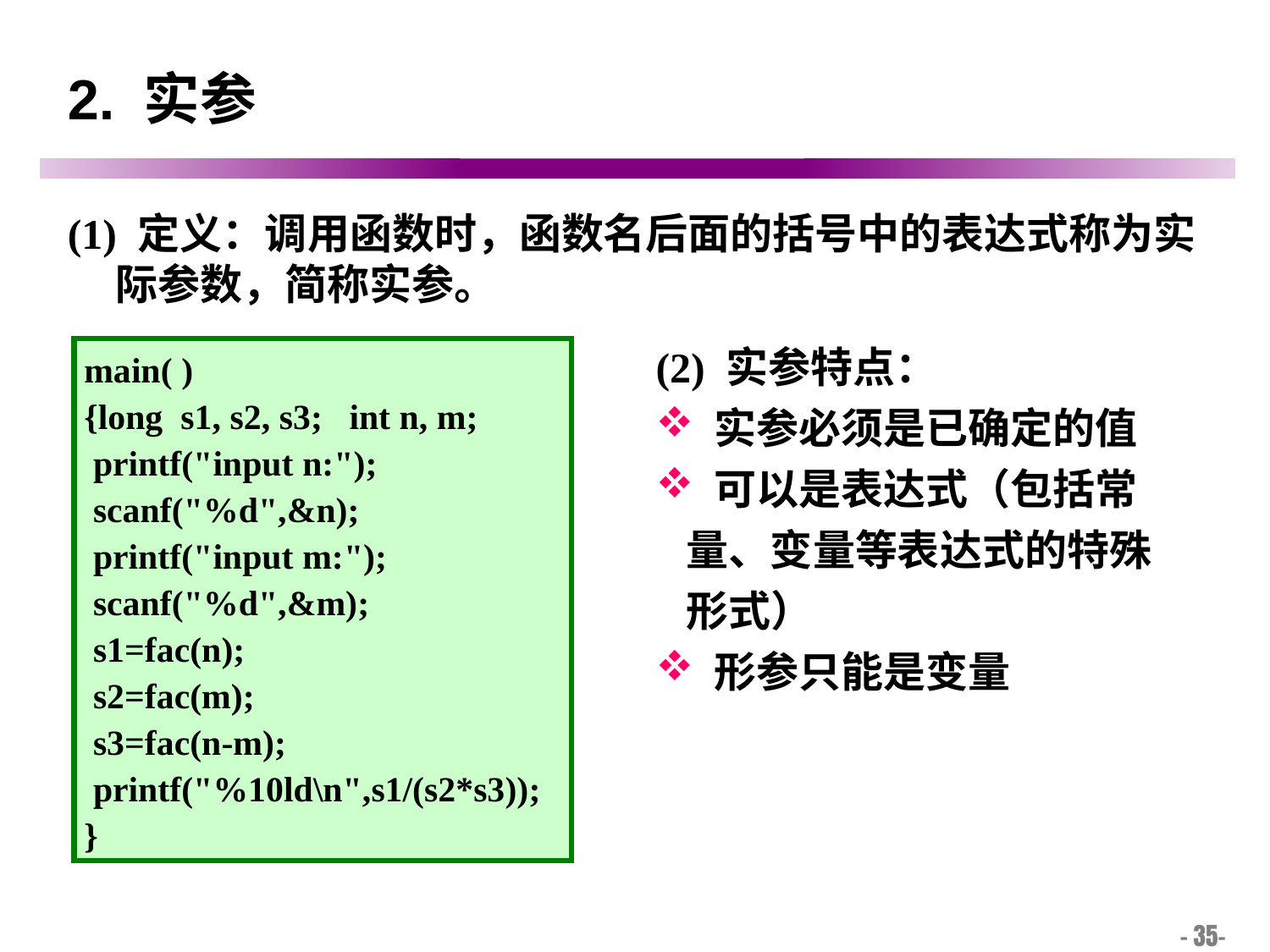

# 2. 实参
(1) 定义：调用函数时，函数名后面的括号中的表达式称为实际参数，简称实参。
(2) 实参特点：
 实参必须是已确定的值
 可以是表达式（包括常量、变量等表达式的特殊形式）
 形参只能是变量
main( )
{long  s1, s2, s3;   int n, m;
 printf("input n:");
 scanf("%d",&n);
 printf("input m:");
 scanf("%d",&m);
 s1=fac(n);
 s2=fac(m);
 s3=fac(n-m);
 printf("%10ld\n",s1/(s2*s3));
}
 - 35-